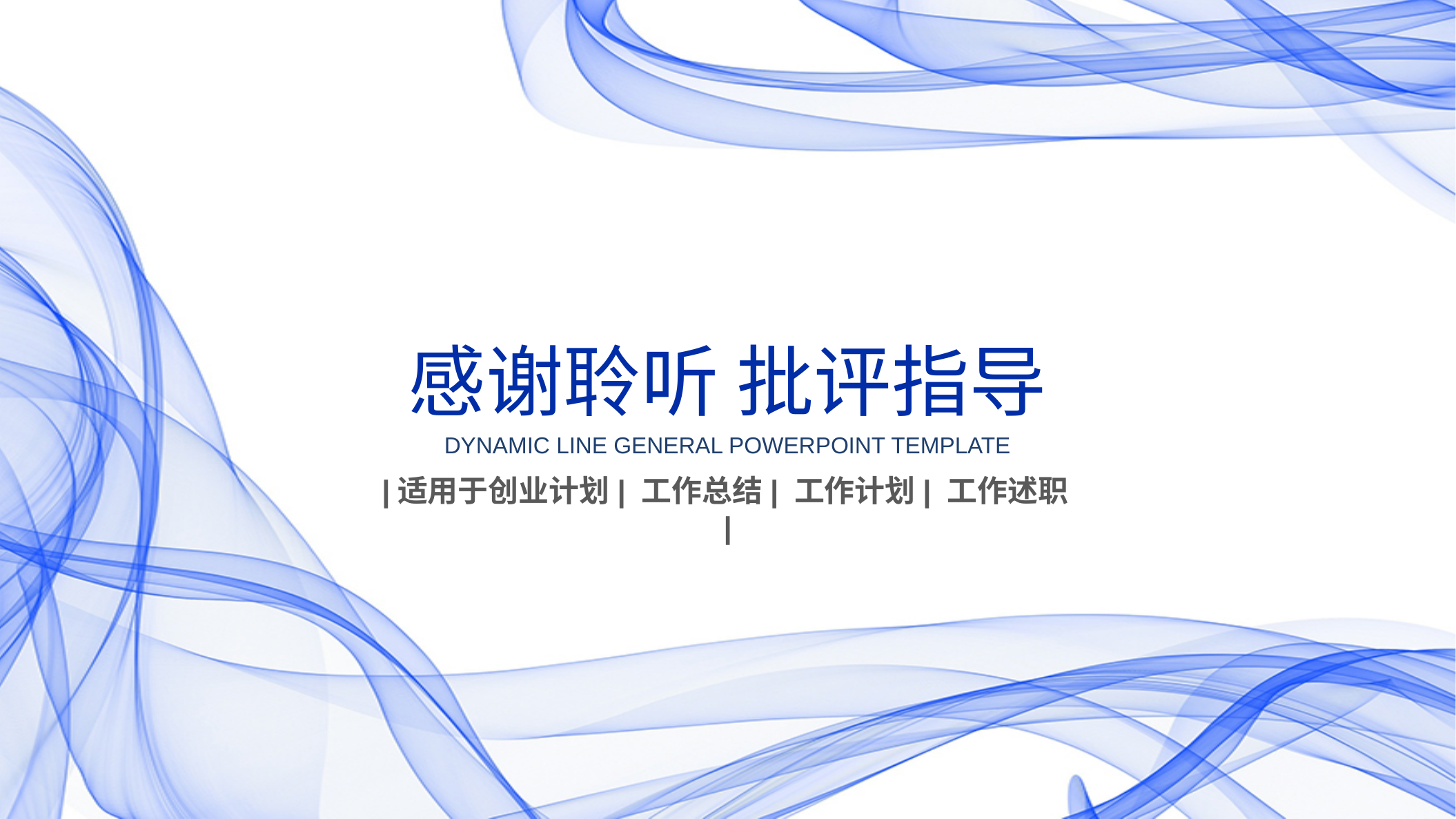

感谢聆听 批评指导
Dynamic line general powerpoint template
|适用于创业计划| 工作总结| 工作计划| 工作述职|